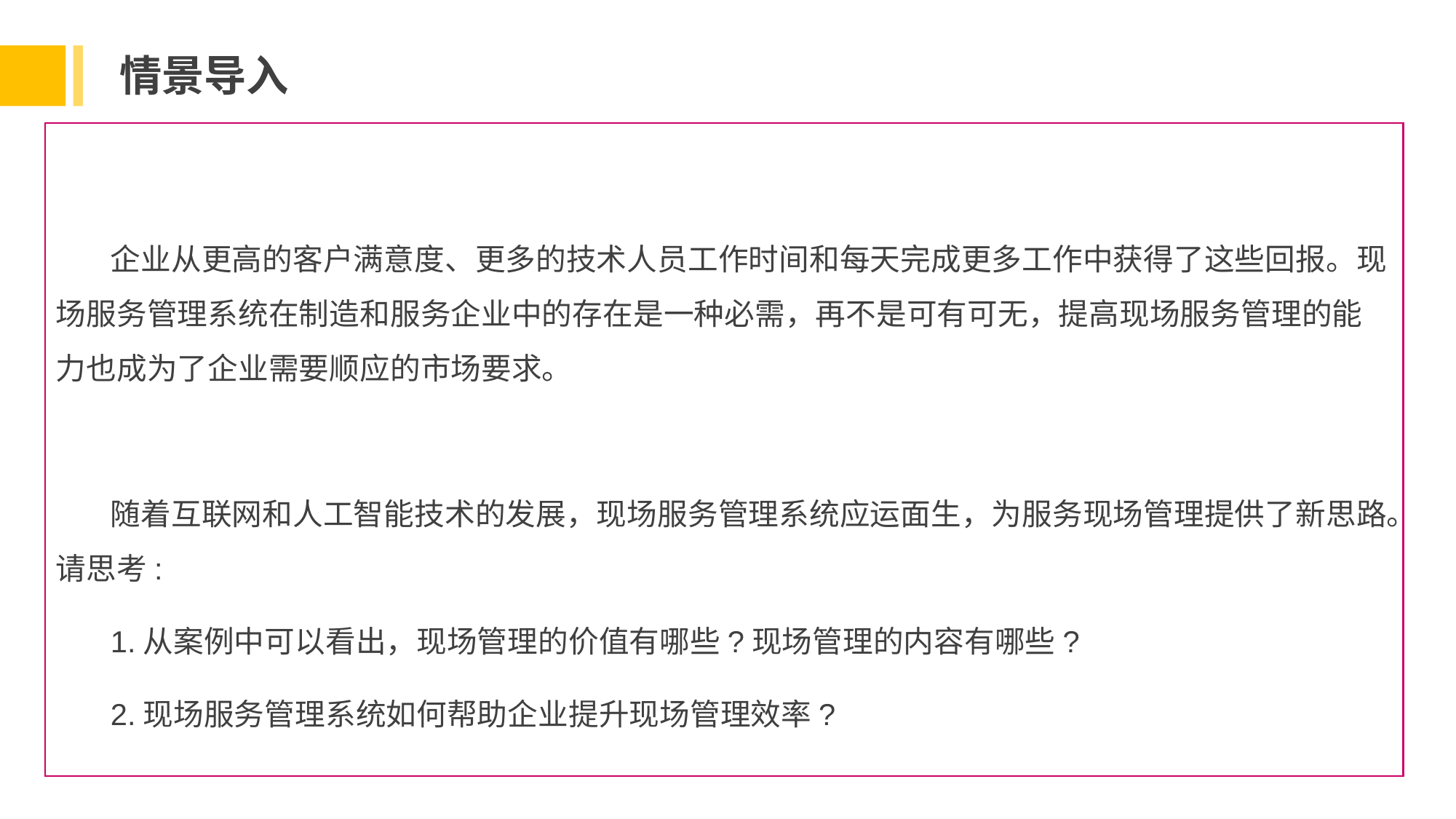

情景导入

企业从更高的客户满意度、更多的技术人员工作时间和每天完成更多工作中获得了这些回报。现场服务管理系统在制造和服务企业中的存在是一种必需，再不是可有可无，提高现场服务管理的能力也成为了企业需要顺应的市场要求。

随着互联网和人工智能技术的发展，现场服务管理系统应运面生，为服务现场管理提供了新思路。请思考:
1.从案例中可以看出，现场管理的价值有哪些?现场管理的内容有哪些?
2.现场服务管理系统如何帮助企业提升现场管理效率?